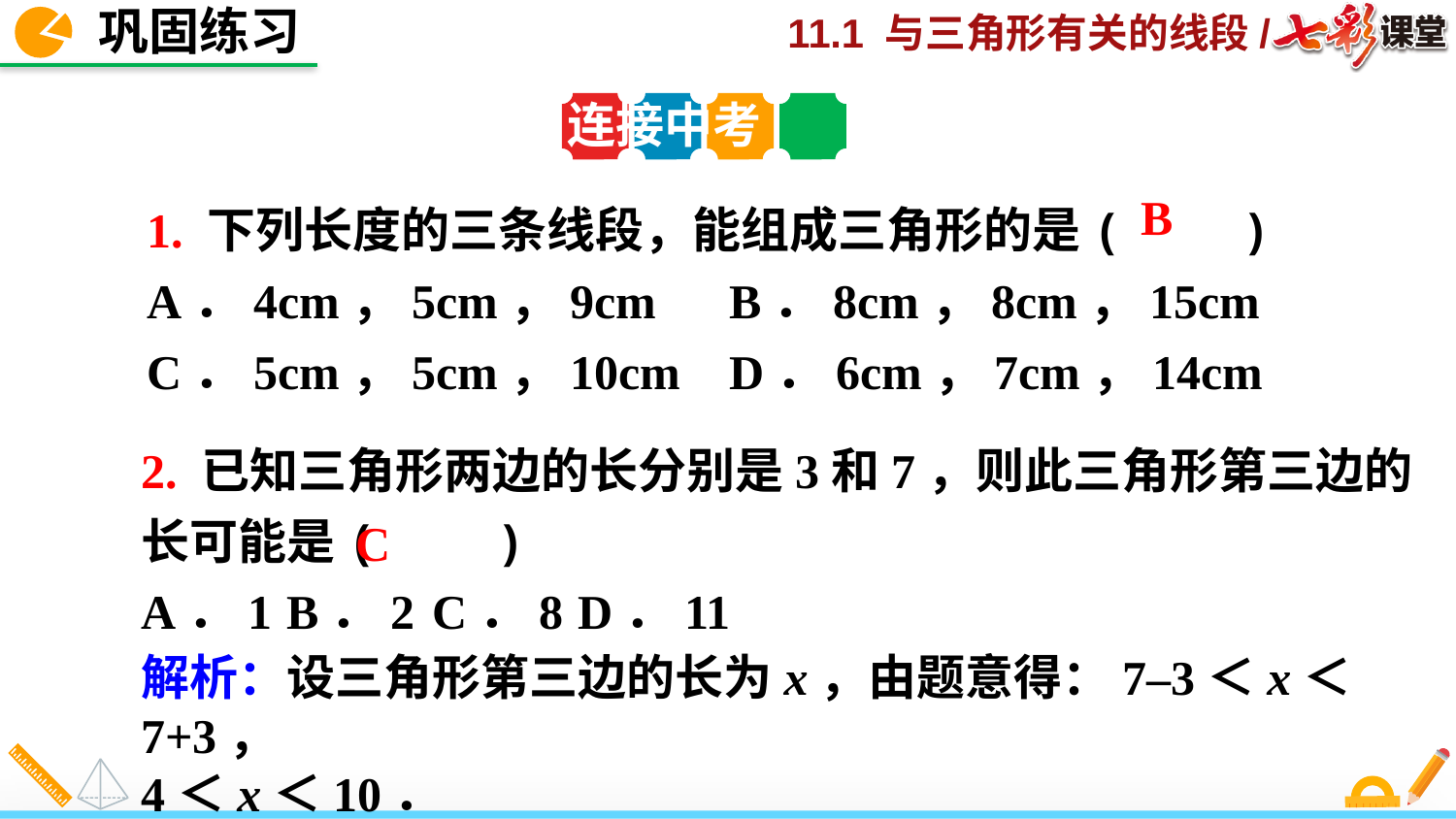

巩固练习

连接中考

1. 下列长度的三条线段，能组成三角形的是(　　)
A．4cm，5cm，9cm	B．8cm，8cm，15cm
C．5cm，5cm，10cm	D．6cm，7cm，14cm
B
2. 已知三角形两边的长分别是3和7，则此三角形第三边的长可能是(　　)
A．1	B．2	C．8	D．11

C
解析：设三角形第三边的长为x，由题意得：7–3＜x＜7+3，
4＜x＜10．